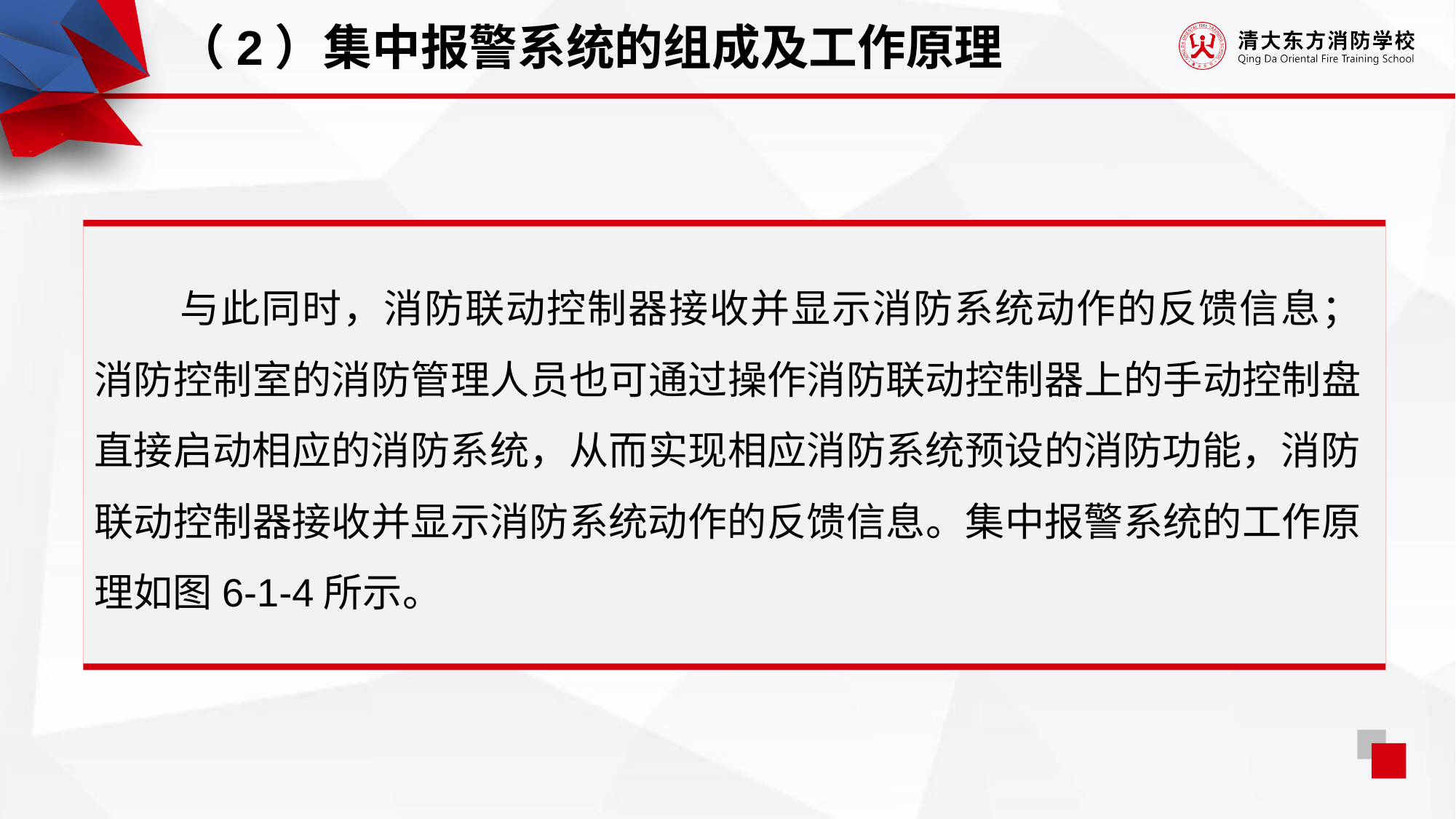

（2）集中报警系统的组成及工作原理

与此同时，消防联动控制器接收并显示消防系统动作的反馈信息；消防控制室的消防管理人员也可通过操作消防联动控制器上的手动控制盘直接启动相应的消防系统，从而实现相应消防系统预设的消防功能，消防联动控制器接收并显示消防系统动作的反馈信息。集中报警系统的工作原理如图6-1-4所示。